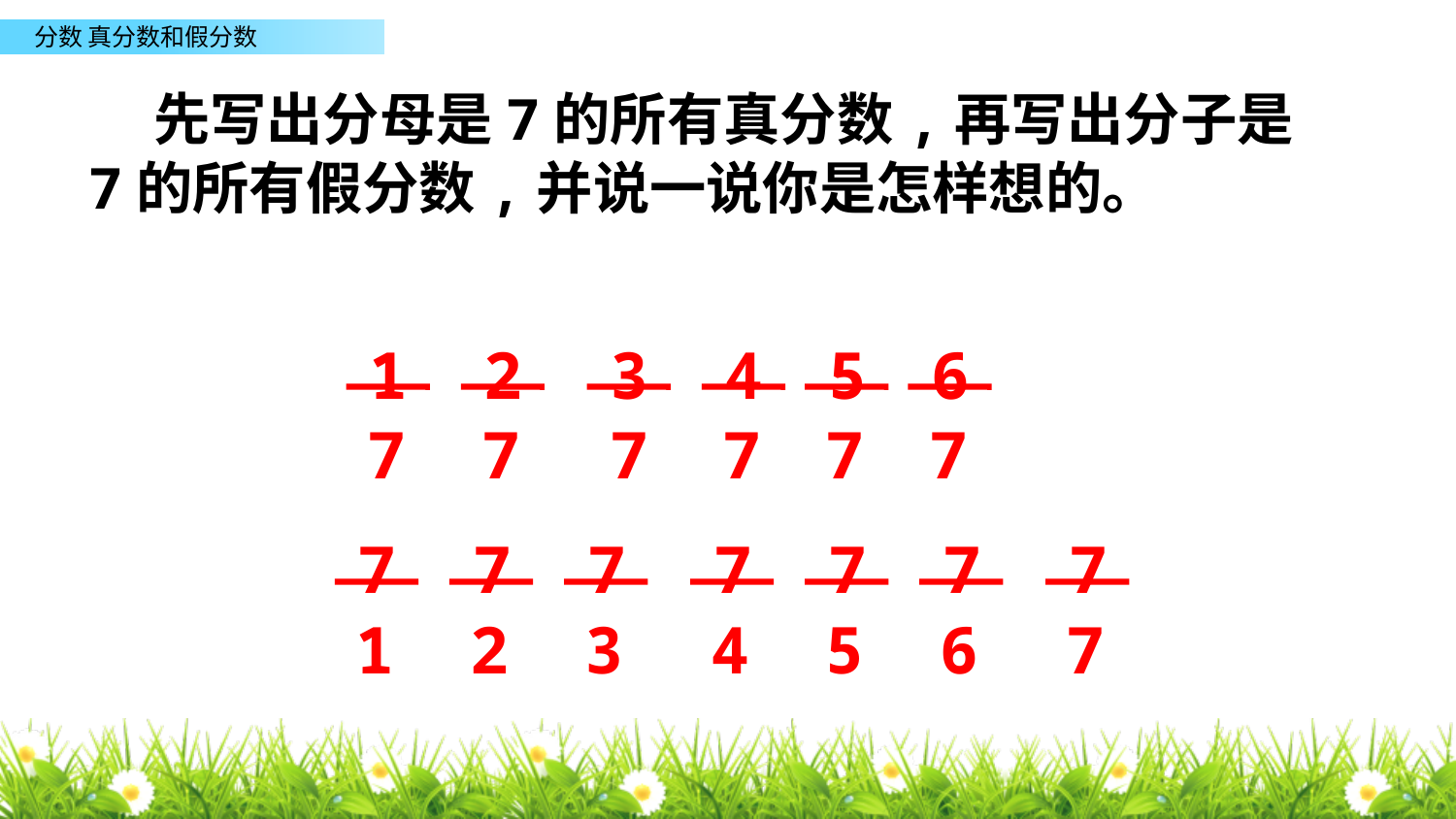

先写出分母是7的所有真分数,再写出分子是7的所有假分数,并说一说你是怎样想的。
1
7

2
7

3
7

4
7

5
7

6
7

7
1

7
2

7
3

7
4

7
5

7
6

7
7